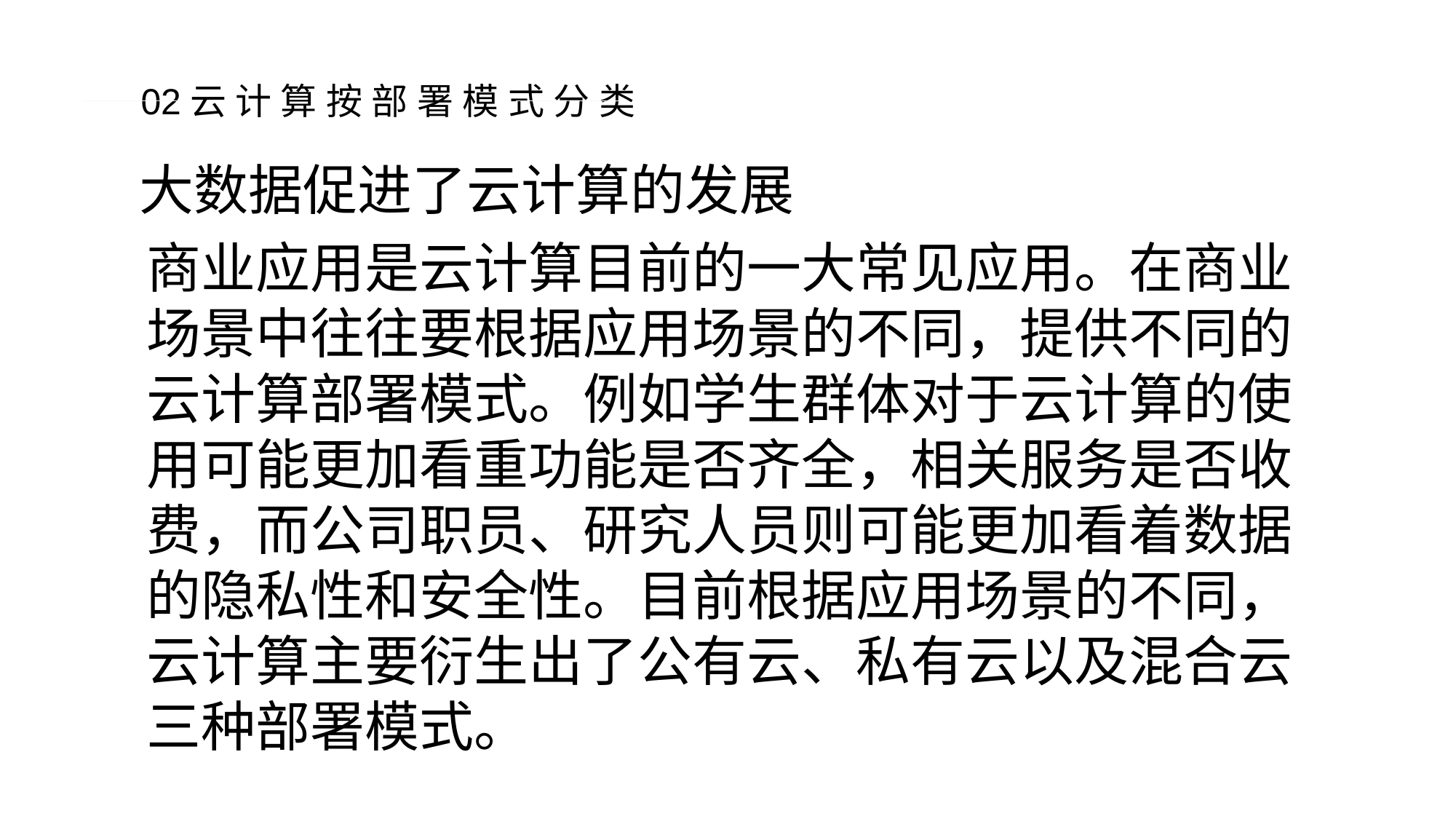

02云计算按部署模式分类

大数据促进了云计算的发展
商业应用是云计算目前的一大常见应用。在商业场景中往往要根据应用场景的不同，提供不同的云计算部署模式。例如学生群体对于云计算的使用可能更加看重功能是否齐全，相关服务是否收费，而公司职员、研究人员则可能更加看着数据的隐私性和安全性。目前根据应用场景的不同，云计算主要衍生出了公有云、私有云以及混合云三种部署模式。
PPT模板 http://www.1ppt.com/moban/